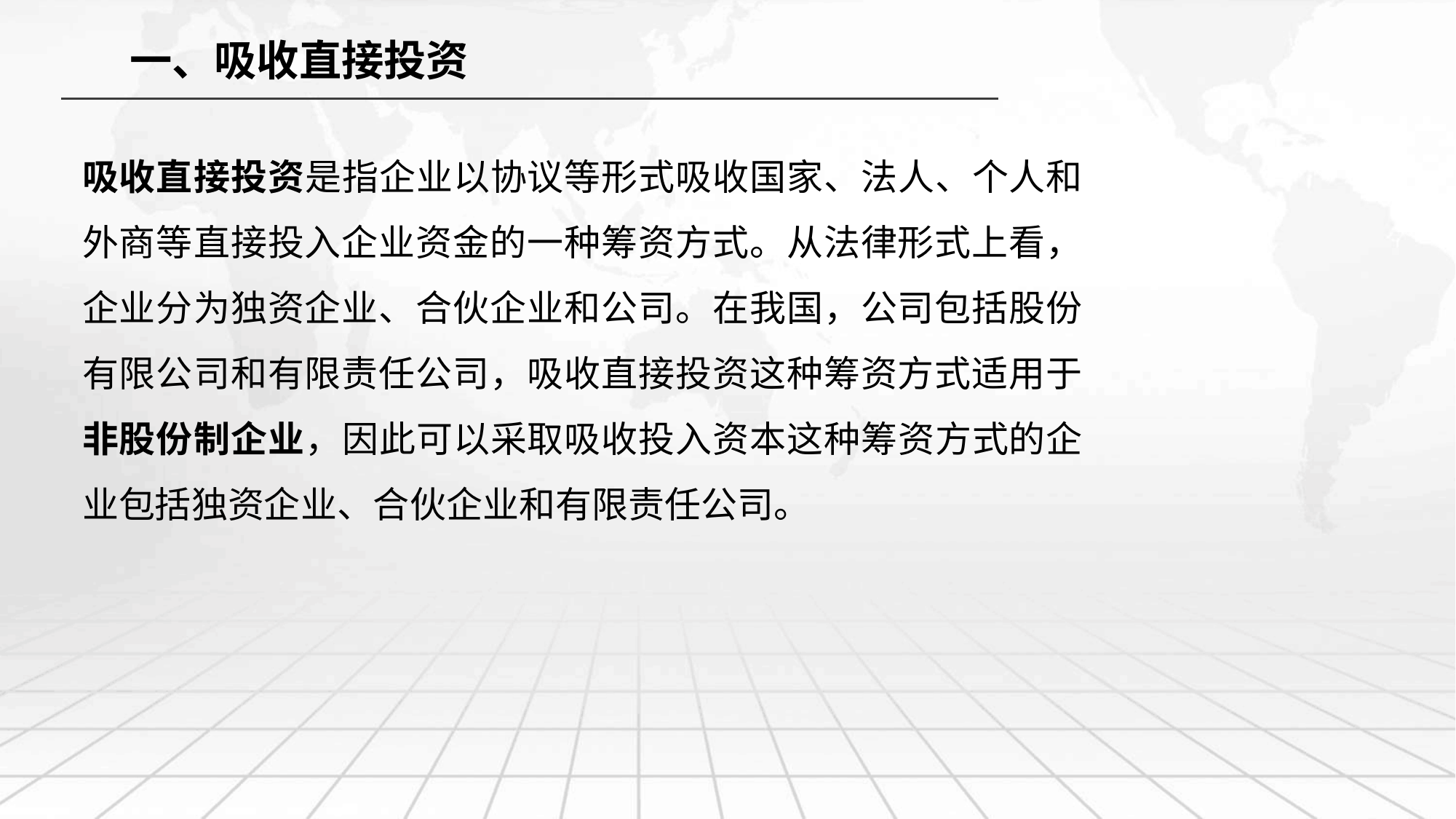

一、吸收直接投资
吸收直接投资是指企业以协议等形式吸收国家、法人、个人和外商等直接投入企业资金的一种筹资方式。从法律形式上看，企业分为独资企业、合伙企业和公司。在我国，公司包括股份有限公司和有限责任公司，吸收直接投资这种筹资方式适用于非股份制企业，因此可以采取吸收投入资本这种筹资方式的企业包括独资企业、合伙企业和有限责任公司。